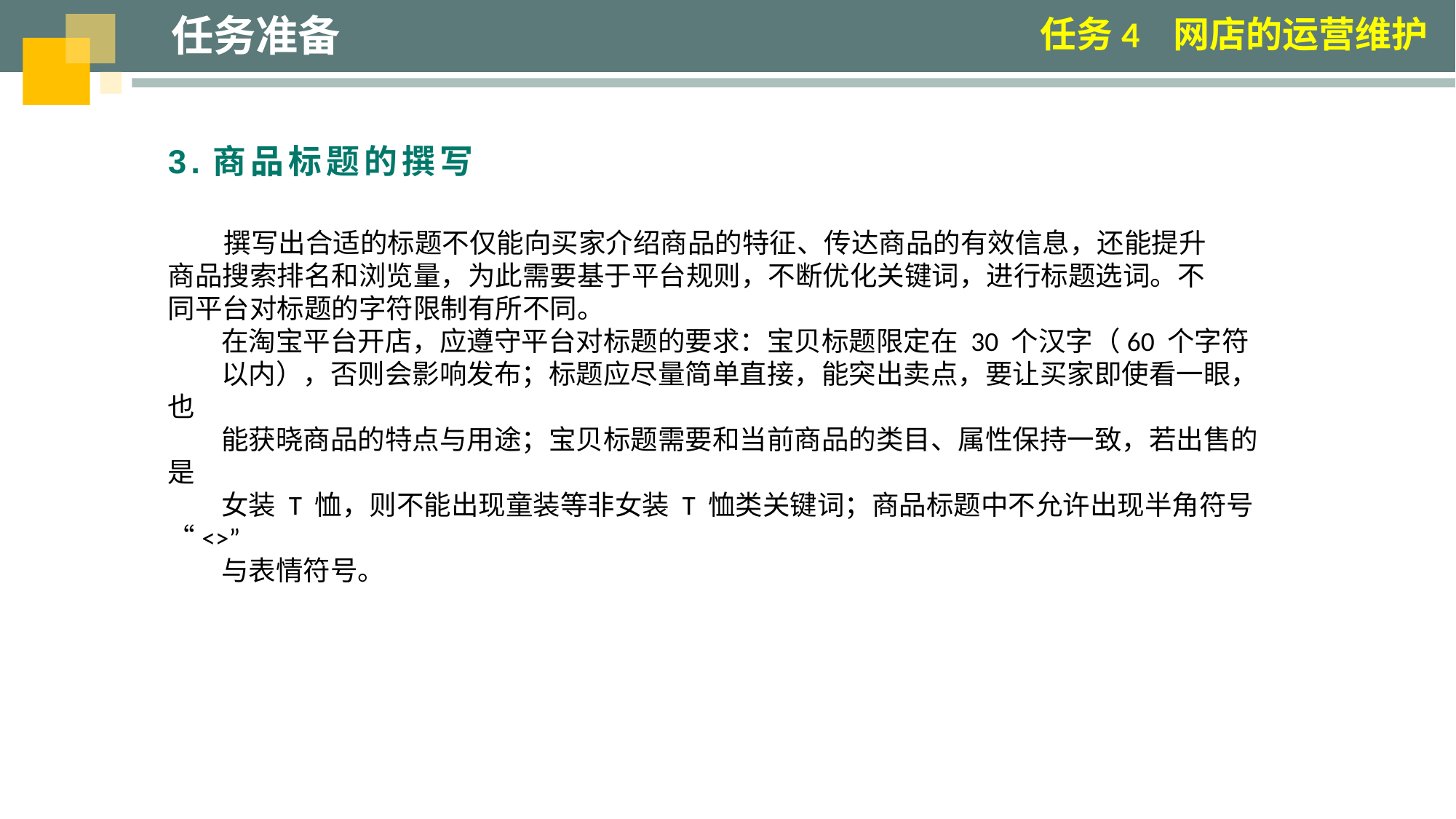

任务准备

任务4   网店的运营维护
3.商品标题的撰写
        撰写出合适的标题不仅能向买家介绍商品的特征、传达商品的有效信息，还能提升
商品搜索排名和浏览量，为此需要基于平台规则，不断优化关键词，进行标题选词。不
同平台对标题的字符限制有所不同。
在淘宝平台开店，应遵守平台对标题的要求：宝贝标题限定在 30 个汉字（60 个字符
以内），否则会影响发布；标题应尽量简单直接，能突出卖点，要让买家即使看一眼，也
能获晓商品的特点与用途；宝贝标题需要和当前商品的类目、属性保持一致，若出售的是
女装 T 恤，则不能出现童装等非女装 T 恤类关键词；商品标题中不允许出现半角符号“<>”
与表情符号。